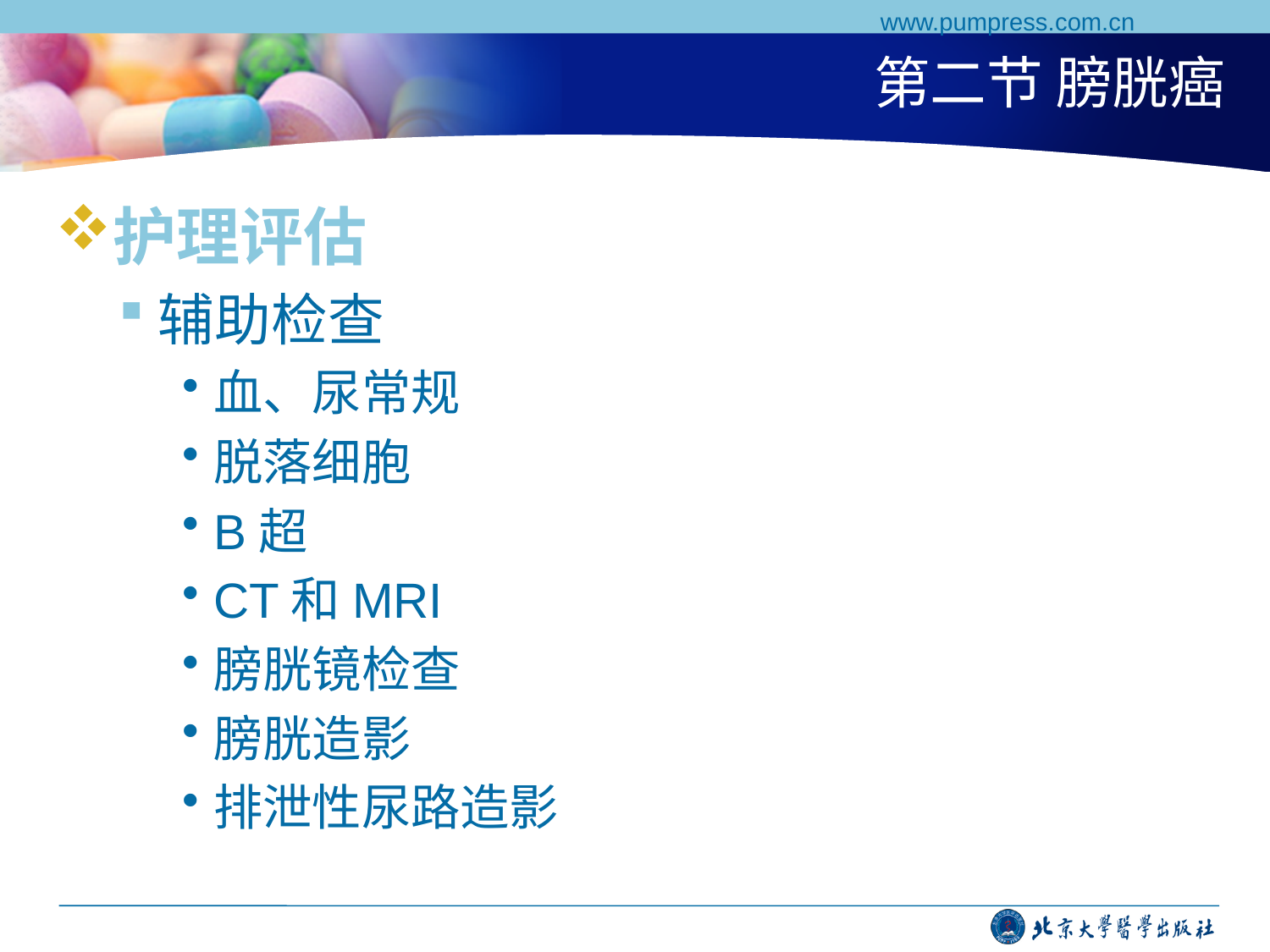

www.pumpress.com.cn
# 第二节 膀胱癌
护理评估
辅助检查
血、尿常规
脱落细胞
B超
ct和MRI
膀胱镜检查
膀胱造影
排泄性尿路造影